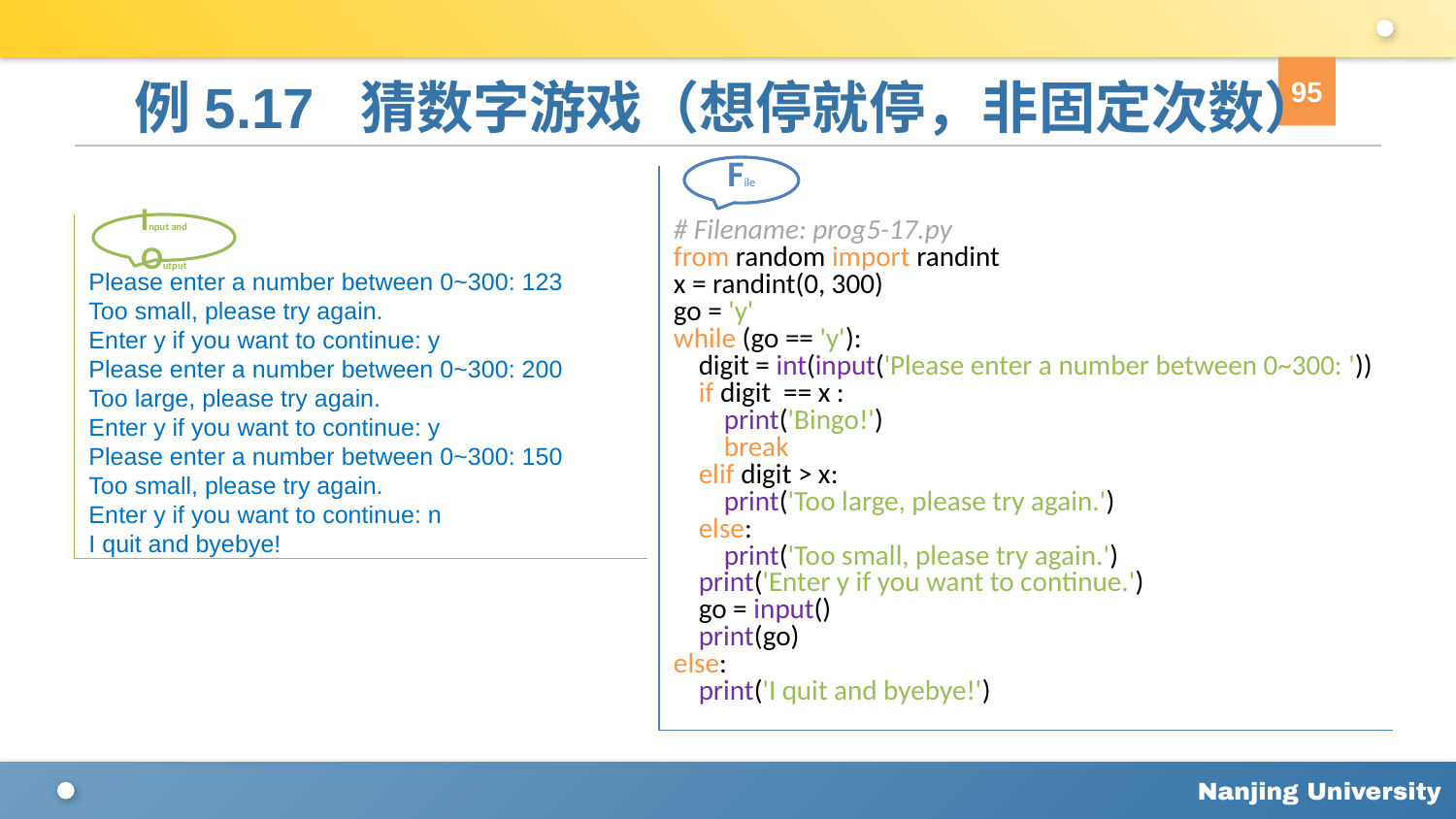

95
# 例5.17  猜数字游戏（想停就停，非固定次数）
File

# Filename: prog5-17.py
from random import randint
x = randint(0, 300)
go = 'y'
while (go == 'y'):
    digit = int(input('Please enter a number between 0~300: '))
    if digit  == x :
        print('Bingo!')
        break
    elif digit > x:
        print('Too large, please try again.')
    else:
        print('Too small, please try again.')
    print('Enter y if you want to continue.')
    go = input()
    print(go)
else:
    print('I quit and byebye!')

Please enter a number between 0~300: 123
Too small, please try again.
Enter y if you want to continue: y
Please enter a number between 0~300: 200
Too large, please try again.
Enter y if you want to continue: y
Please enter a number between 0~300: 150
Too small, please try again.
Enter y if you want to continue: n
I quit and byebye!
Input and Output